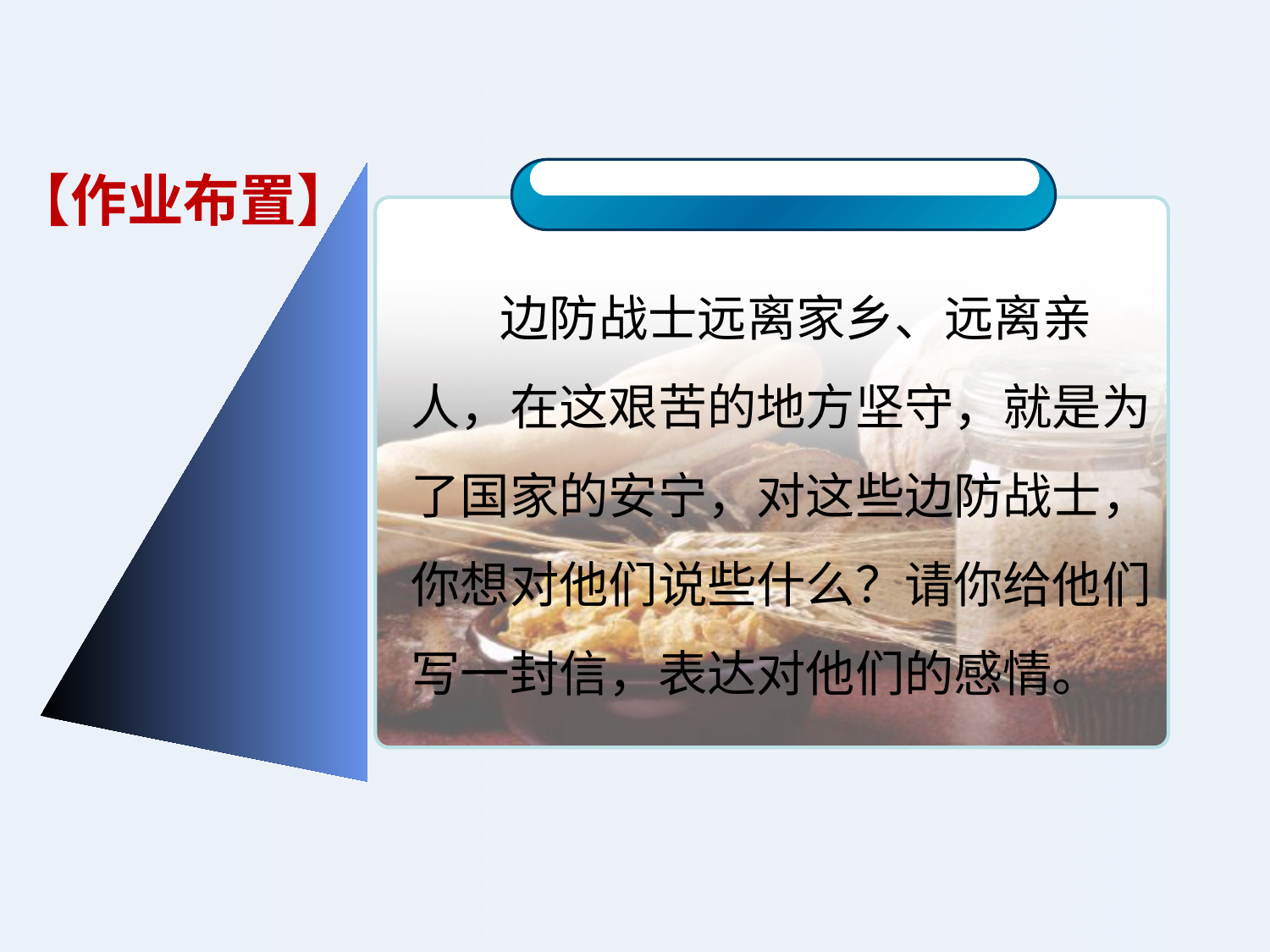

【作业布置】

       边防战士远离家乡、远离亲人，在这艰苦的地方坚守，就是为了国家的安宁，对这些边防战士，你想对他们说些什么？请你给他们写一封信，表达对他们的感情。